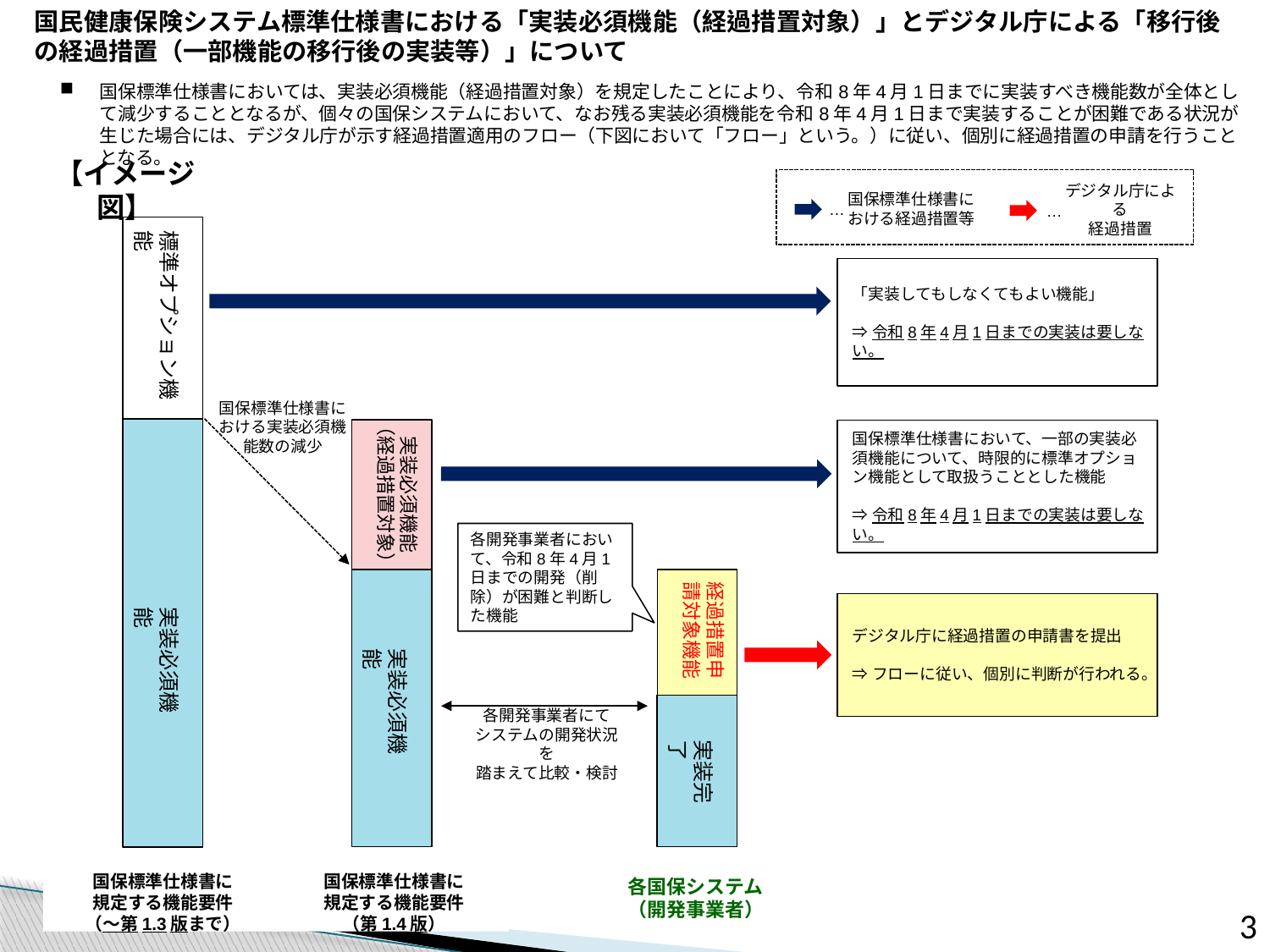

国民健康保険システム標準仕様書における「実装必須機能（経過措置対象）」とデジタル庁による「移行後の経過措置（一部機能の移行後の実装等）」について
国保標準仕様書においては、実装必須機能（経過措置対象）を規定したことにより、令和8年4月1日までに実装すべき機能数が全体として減少することとなるが、個々の国保システムにおいて、なお残る実装必須機能を令和8年4月1日まで実装することが困難である状況が生じた場合には、デジタル庁が示す経過措置適用のフロー（下図において「フロー」という。）に従い、個別に経過措置の申請を行うこととなる。
【イメージ図】

国保標準仕様書における経過措置等
デジタル庁による
経過措置
…
…

標準オプション機能
「実装してもしなくてもよい機能」

⇒令和8年4月1日までの実装は要しない。

国保標準仕様書における実装必須機能数の減少
実装必須機能
（経過措置対象）

国保標準仕様書において、一部の実装必須機能について、時限的に標準オプション機能として取扱うこととした機能

⇒令和8年4月1日までの実装は要しない。

各開発事業者において、令和8年4月1日までの開発（削除）が困難と判断した機能
経過措置申請対象機能

デジタル庁に経過措置の申請書を提出

⇒フローに従い、個別に判断が行われる。
実装必須機能
実装必須機能

各開発事業者にて
システムの開発状況を
踏まえて比較・検討

実装完了
各国保システム
（開発事業者）
国保標準仕様書に
規定する機能要件
（第1.4版）
国保標準仕様書に
規定する機能要件
（～第1.3版まで）
3